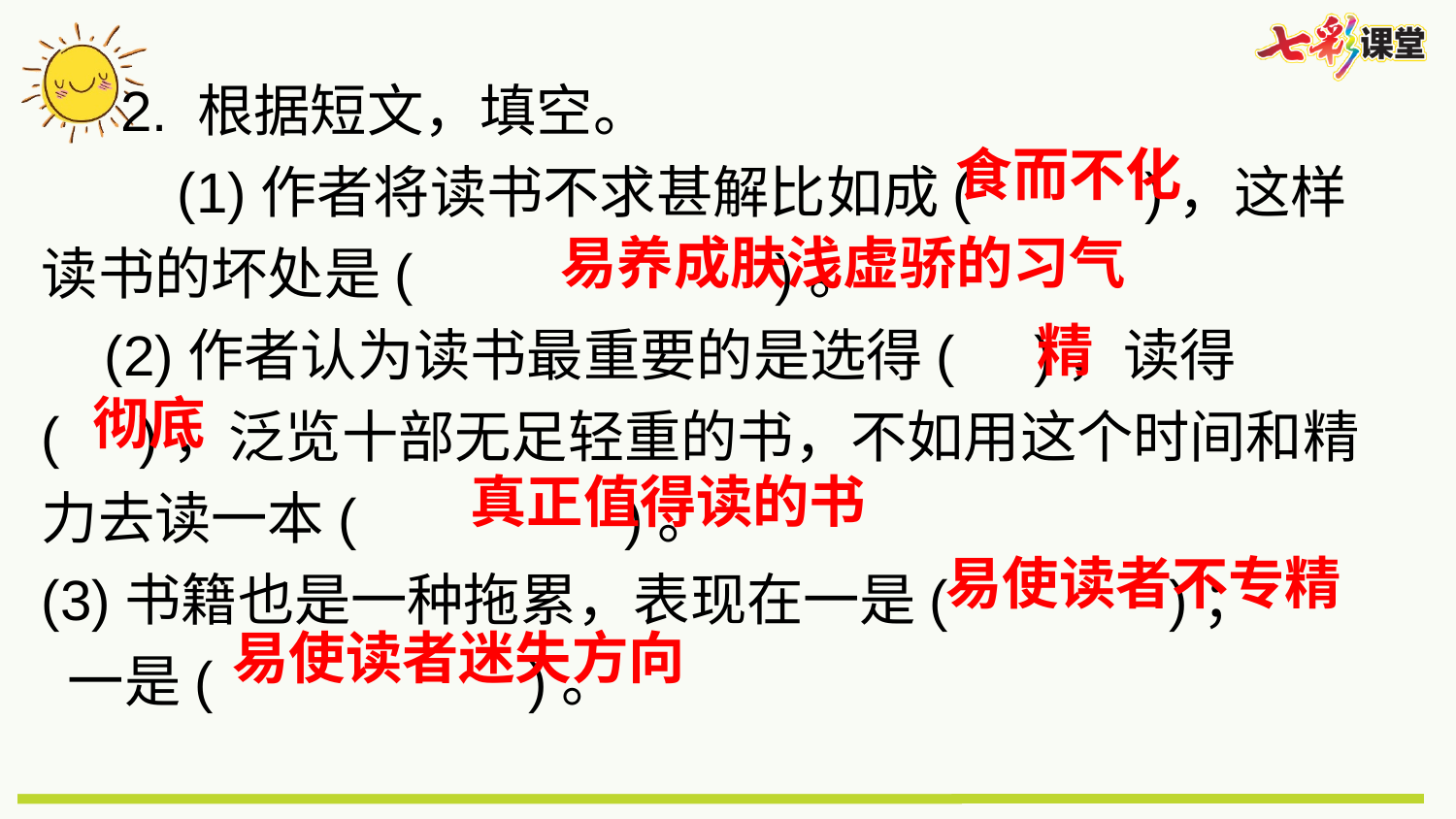

2. 根据短文，填空。
    (1)作者将读书不求甚解比如成(           )，这样读书的坏处是(                       )。
    (2)作者认为读书最重要的是选得(     )，读得(     )，泛览十部无足轻重的书，不如用这个时间和精力去读一本(                 )。
(3)书籍也是一种拖累，表现在一是(              )；
 一是(                    )。

食而不化
易养成肤浅虚骄的习气
精
彻底
真正值得读的书
易使读者不专精
易使读者迷失方向